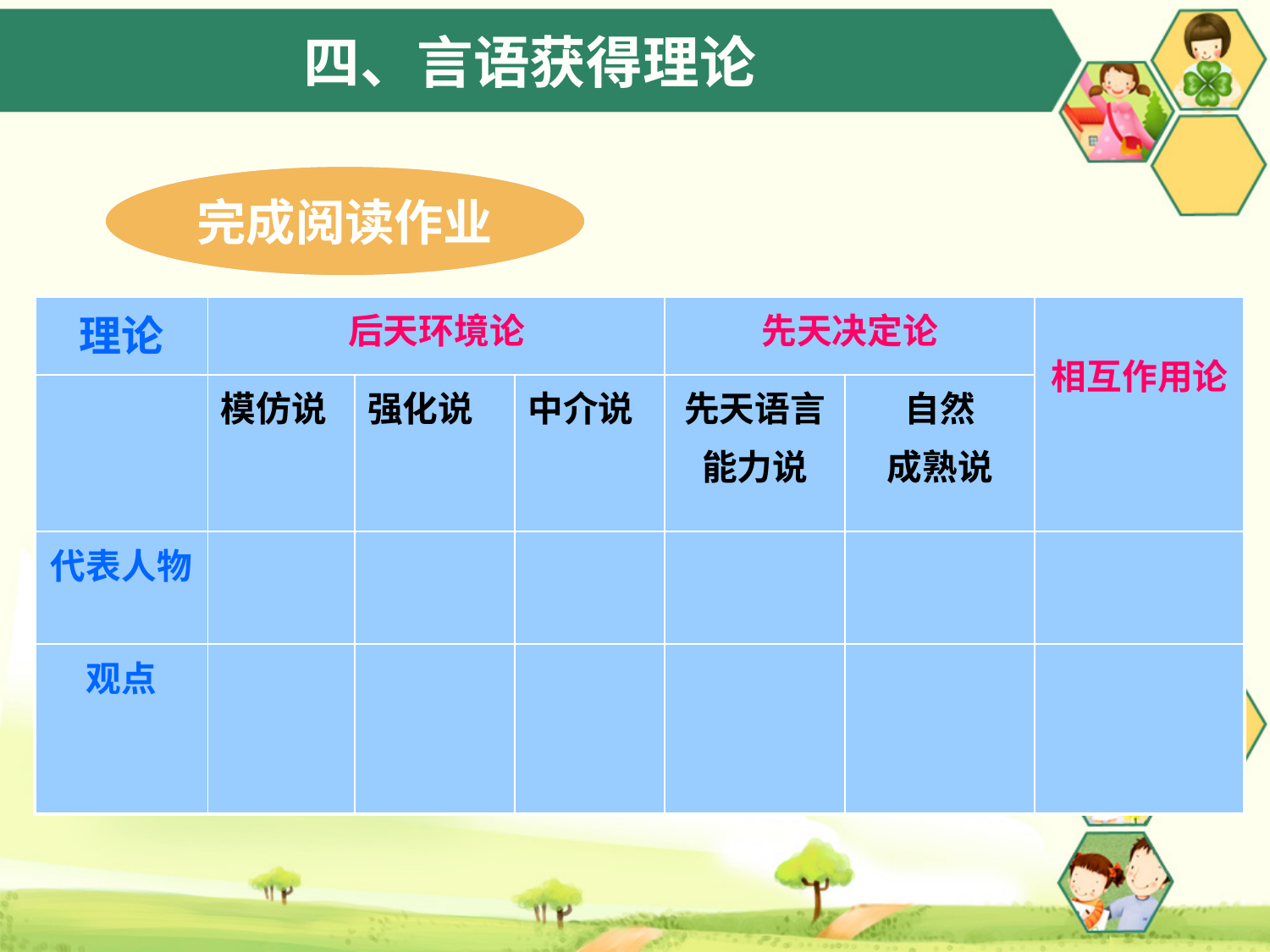

# 四、言语获得理论
完成阅读作业
| 理论 | 后天环境论 |  |  | 先天决定论 |  | 相互作用论 |
| --- | --- | --- | --- | --- | --- | --- |
|  | 模仿说 | 强化说 | 中介说 | 先天语言 能力说 | 自然 成熟说 |  |
| 代表人物 |  |  |  |  |  |  |
| 观点 |  |  |  |  |  |  |